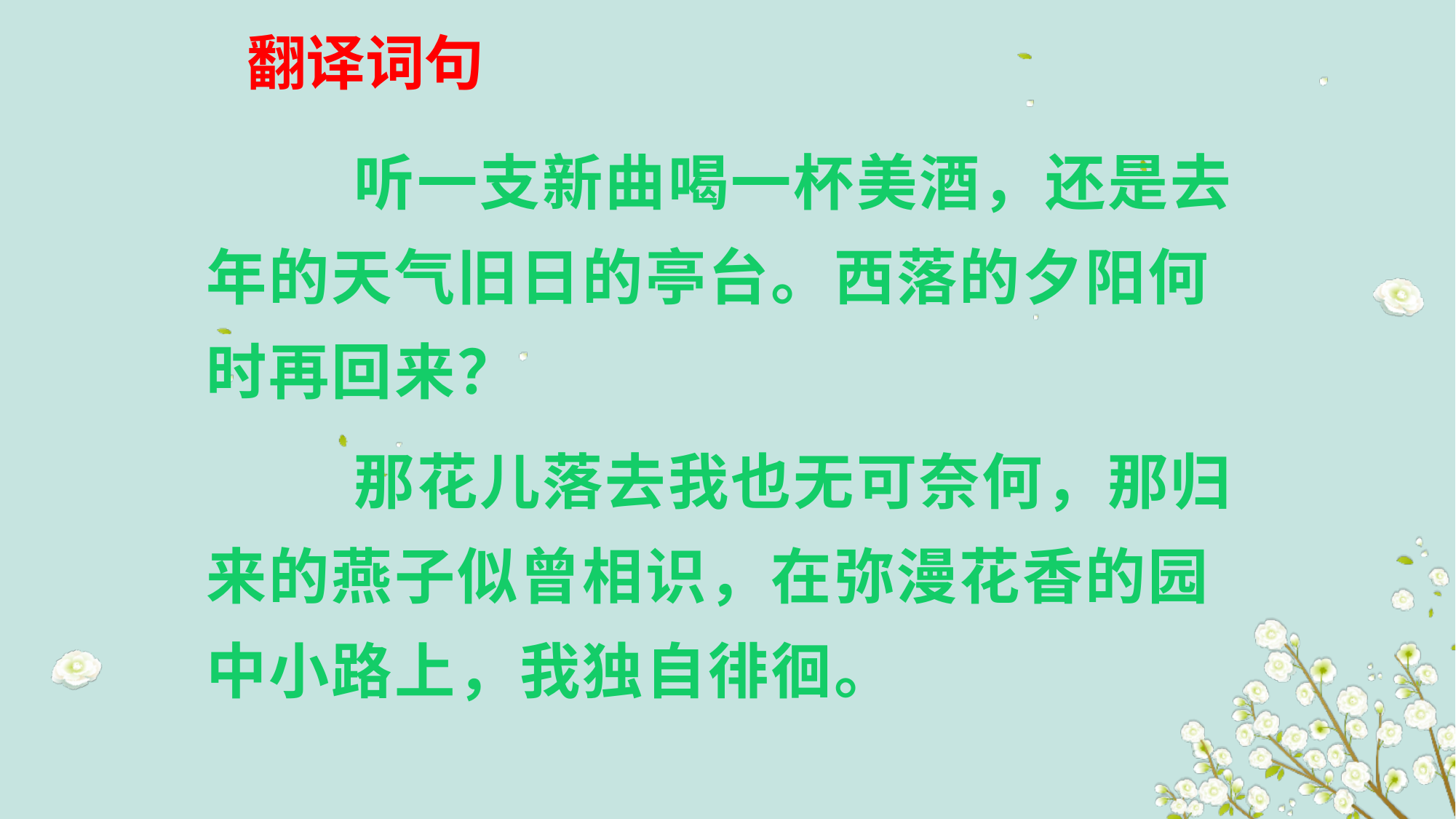

# 翻译词句
          听一支新曲喝一杯美酒，还是去年的天气旧日的亭台。西落的夕阳何时再回来？
          那花儿落去我也无可奈何，那归来的燕子似曾相识，在弥漫花香的园中小路上，我独自徘徊。